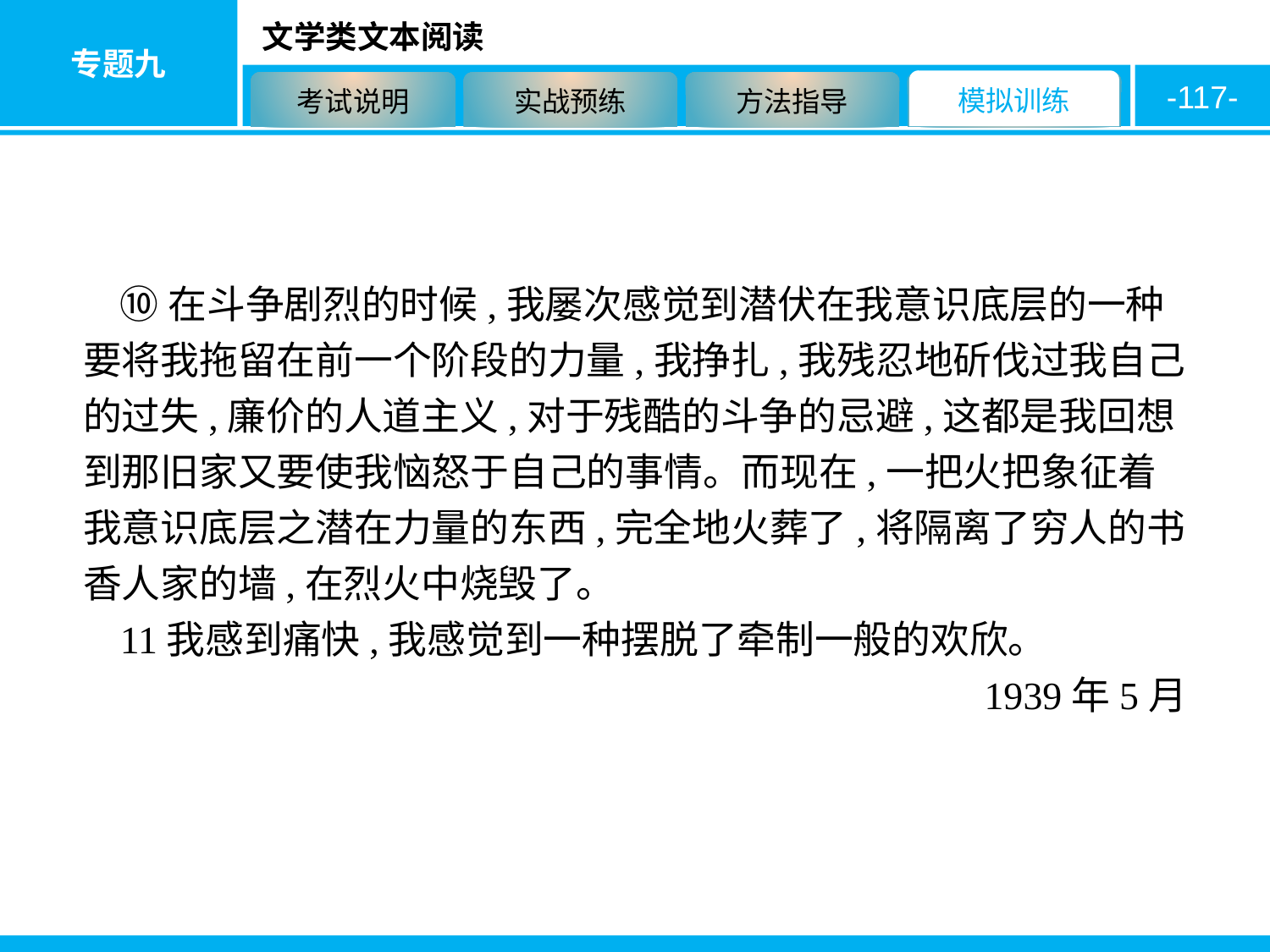

-117-
⑩在斗争剧烈的时候,我屡次感觉到潜伏在我意识底层的一种要将我拖留在前一个阶段的力量,我挣扎,我残忍地斫伐过我自己的过失,廉价的人道主义,对于残酷的斗争的忌避,这都是我回想到那旧家又要使我恼怒于自己的事情。而现在,一把火把象征着我意识底层之潜在力量的东西,完全地火葬了,将隔离了穷人的书香人家的墙,在烈火中烧毁了。
11我感到痛快,我感觉到一种摆脱了牵制一般的欢欣。
1939年5月